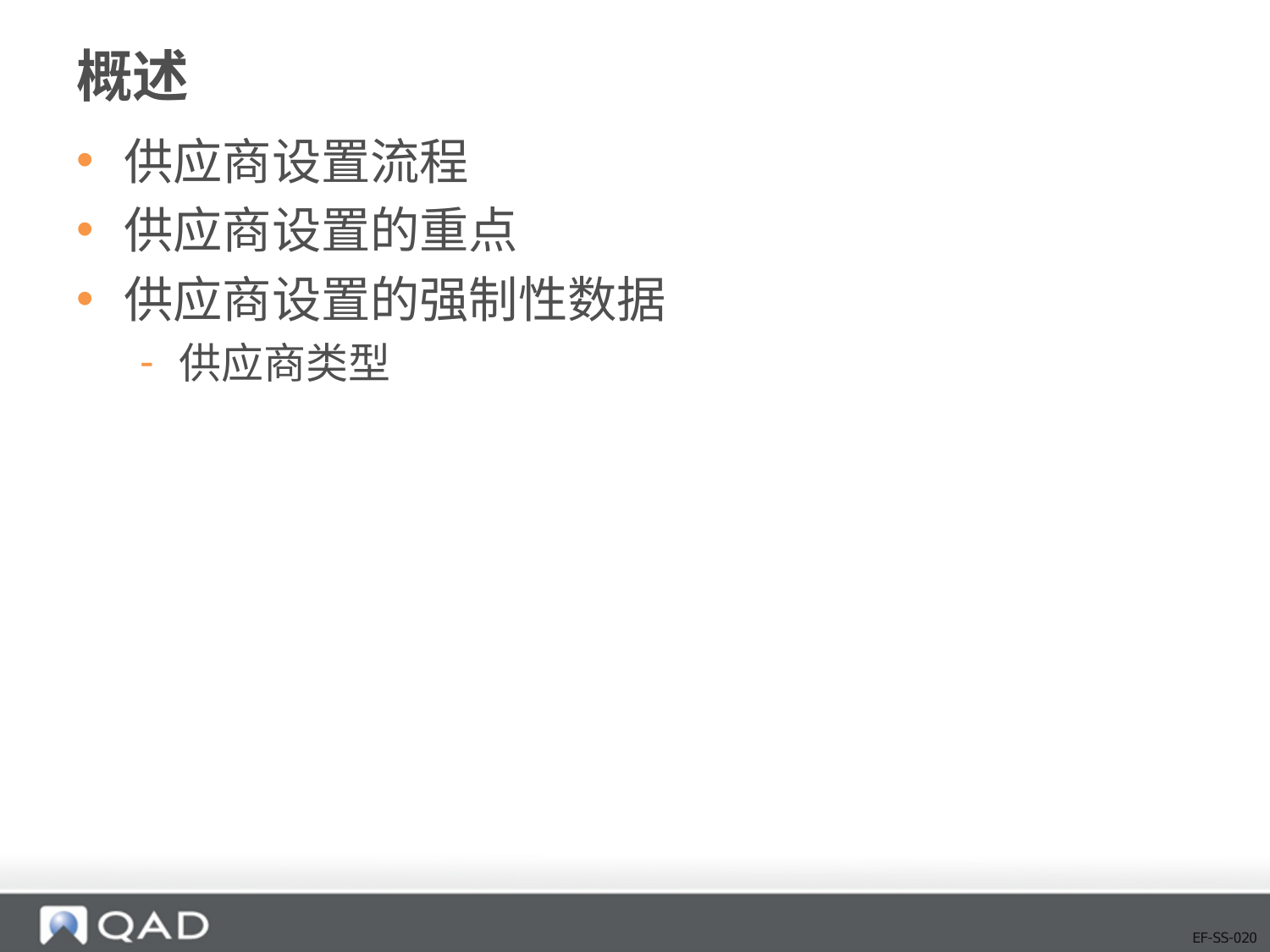

# 概述
供应商设置流程
供应商设置的重点
供应商设置的强制性数据
供应商类型

EF-SS-020